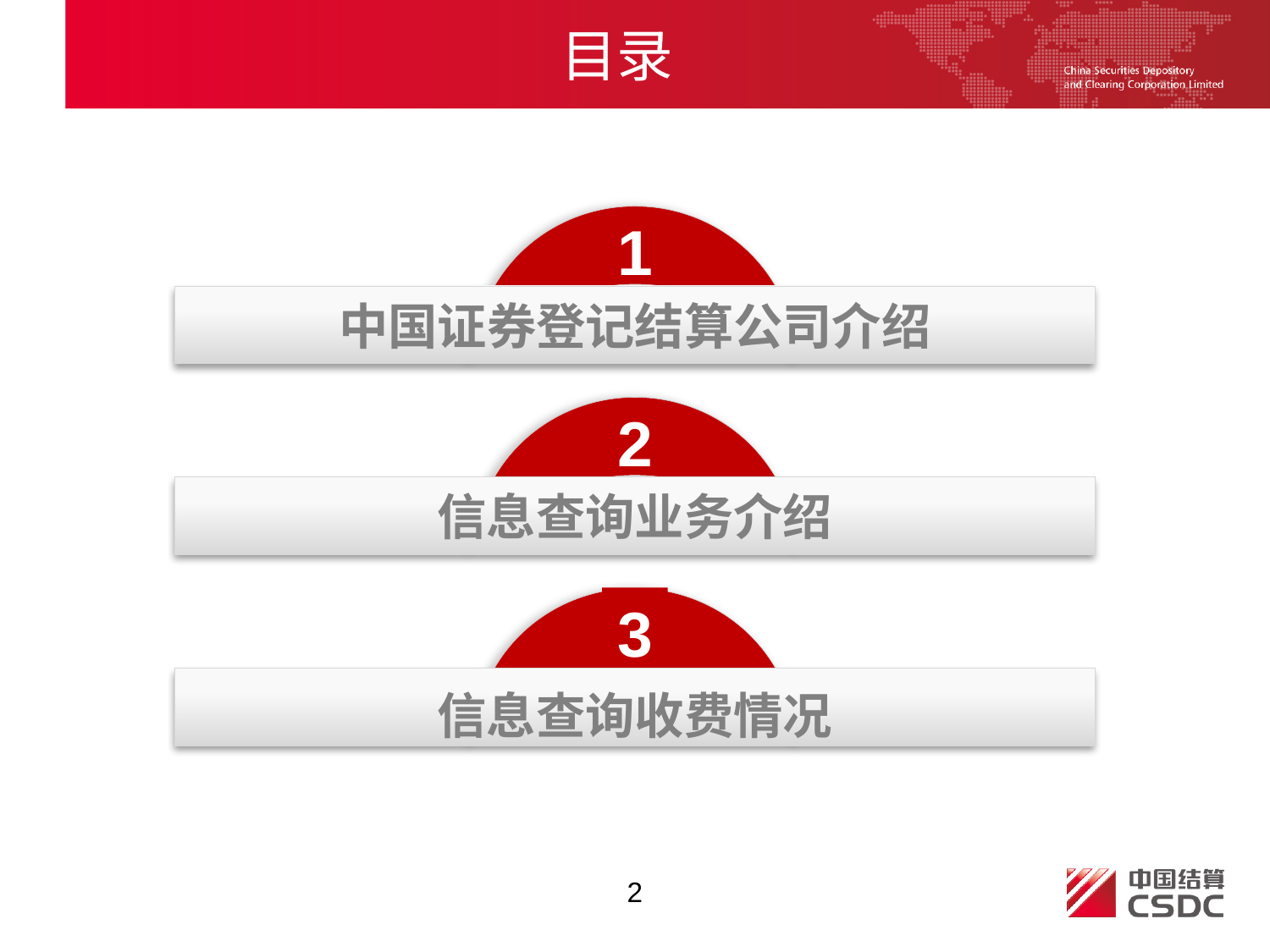

目录

1
中国证券登记结算公司介绍

2
信息查询业务介绍

3
信息查询收费情况
2